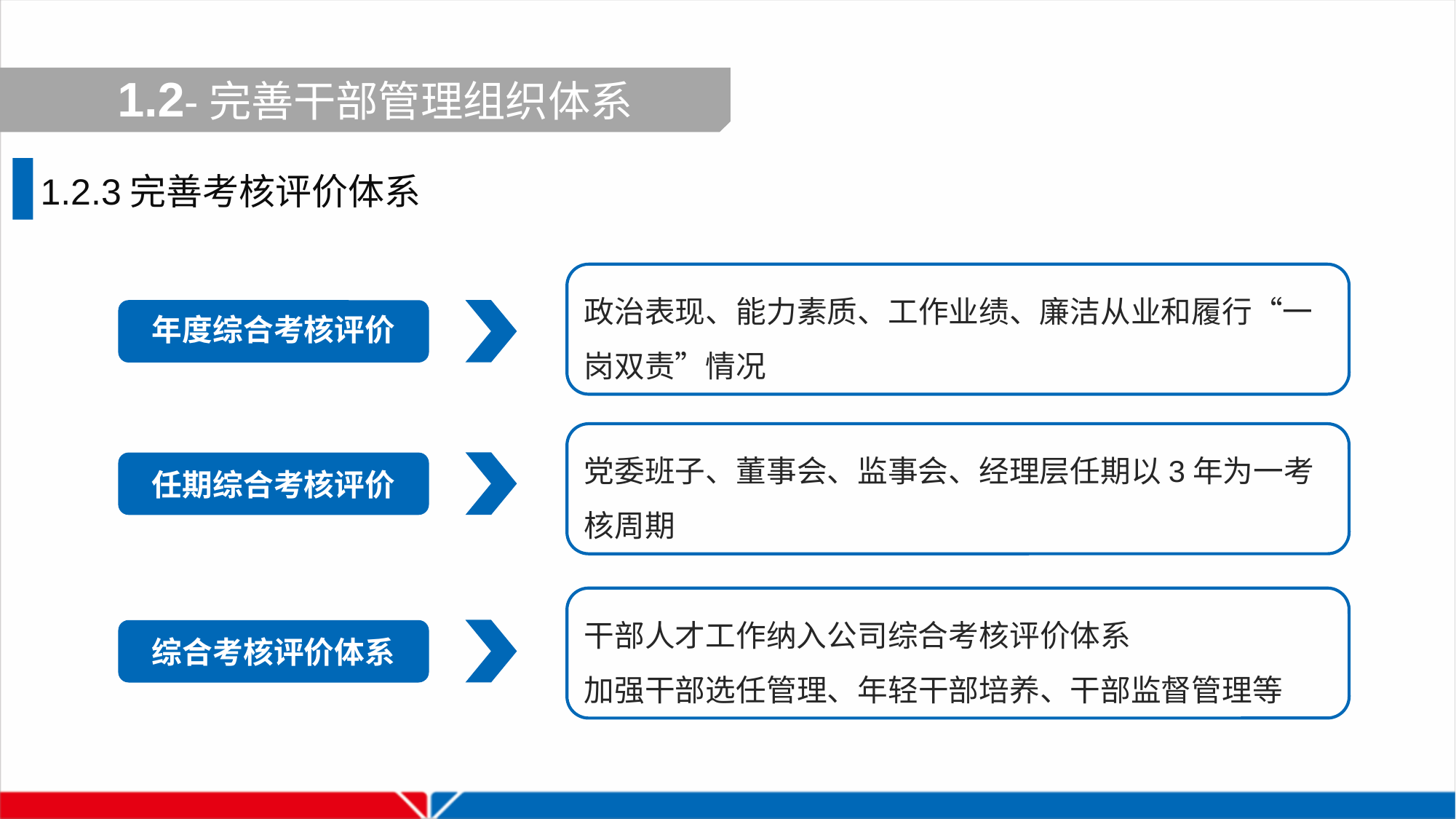

1.2-完善干部管理组织体系

1.2.3完善考核评价体系
政治表现、能力素质、工作业绩、廉洁从业和履行“一岗双责”情况
年度综合考核评价

党委班子、董事会、监事会、经理层任期以3年为一考核周期

任期综合考核评价
干部人才工作纳入公司综合考核评价体系
加强干部选任管理、年轻干部培养、干部监督管理等

综合考核评价体系